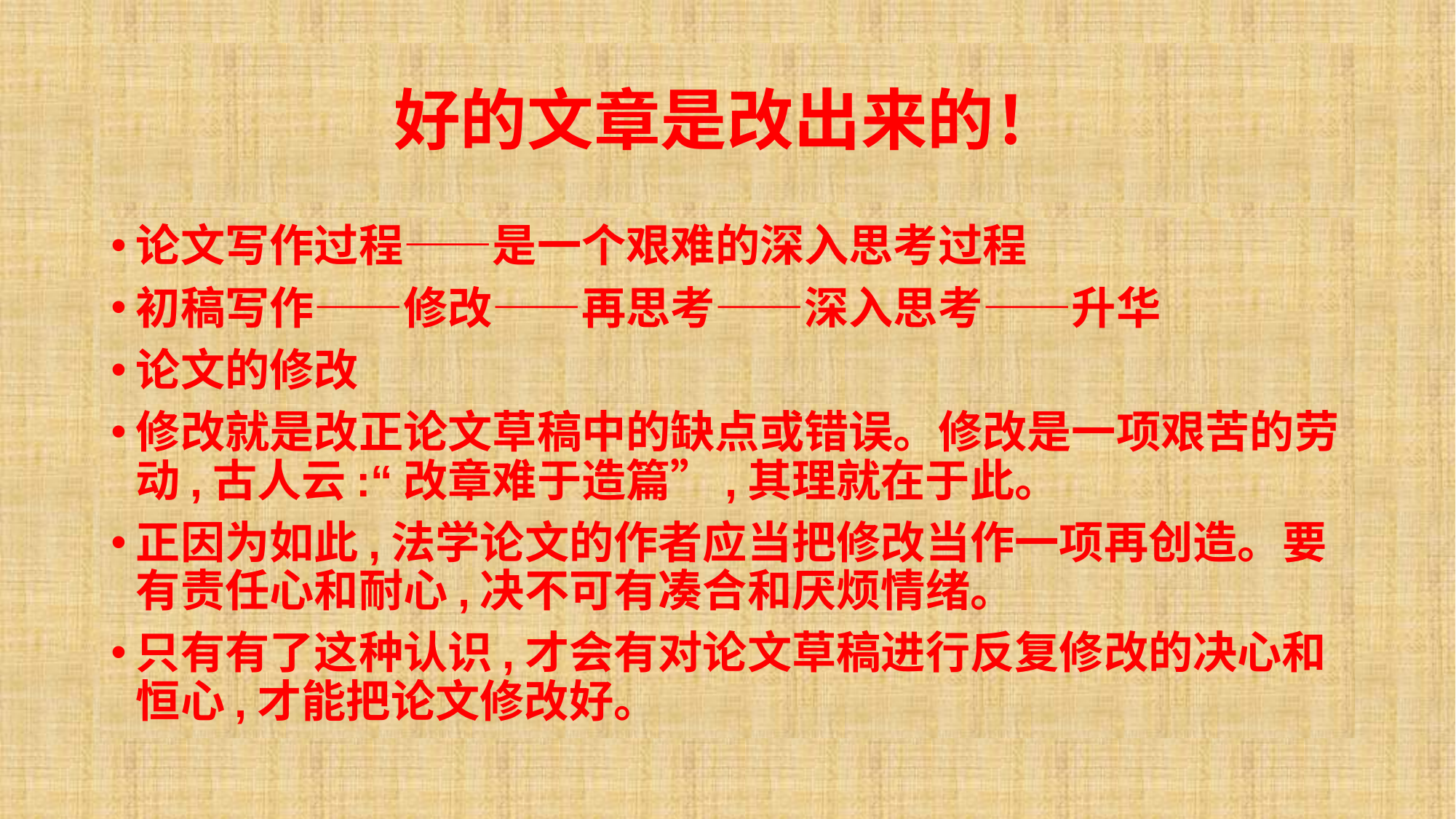

# 好的文章是改出来的！
论文写作过程——是一个艰难的深入思考过程
初稿写作——修改——再思考——深入思考——升华
论文的修改
修改就是改正论文草稿中的缺点或错误。修改是一项艰苦的劳动,古人云:“改章难于造篇”,其理就在于此。
正因为如此,法学论文的作者应当把修改当作一项再创造。要有责任心和耐心,决不可有凑合和厌烦情绪。
只有有了这种认识,才会有对论文草稿进行反复修改的决心和恒心,才能把论文修改好。